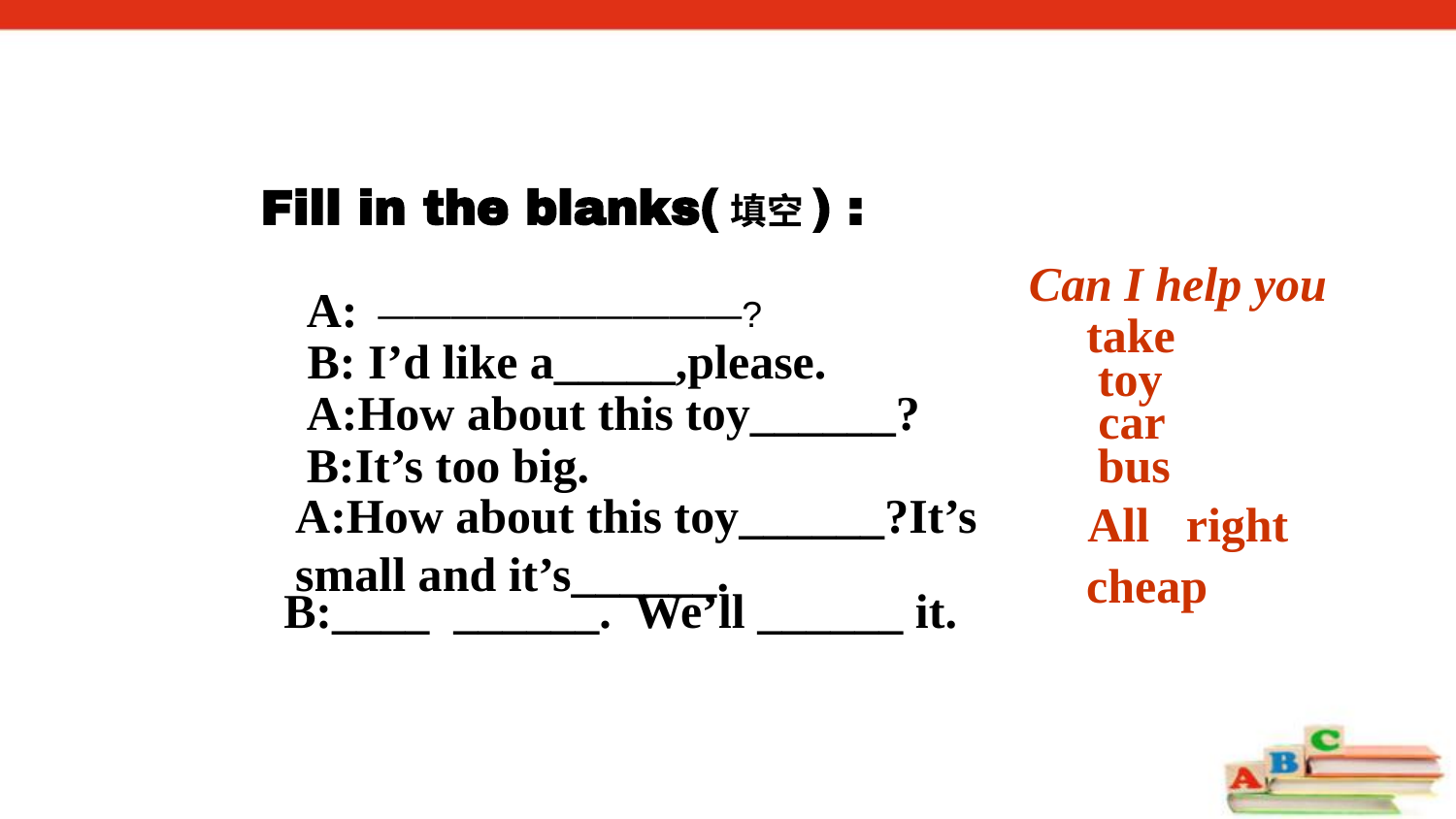

Fill in the blanks(填空) :
Can I help you
A:  ——————————?
take
 B: I’d like a_____,please.
toy
A:How about this toy______?
car
B:It’s too big.
bus
A:How about this toy______?It’s     small and it’s______.
  All   right
cheap
B:____  ______.  We’ll ______ it.